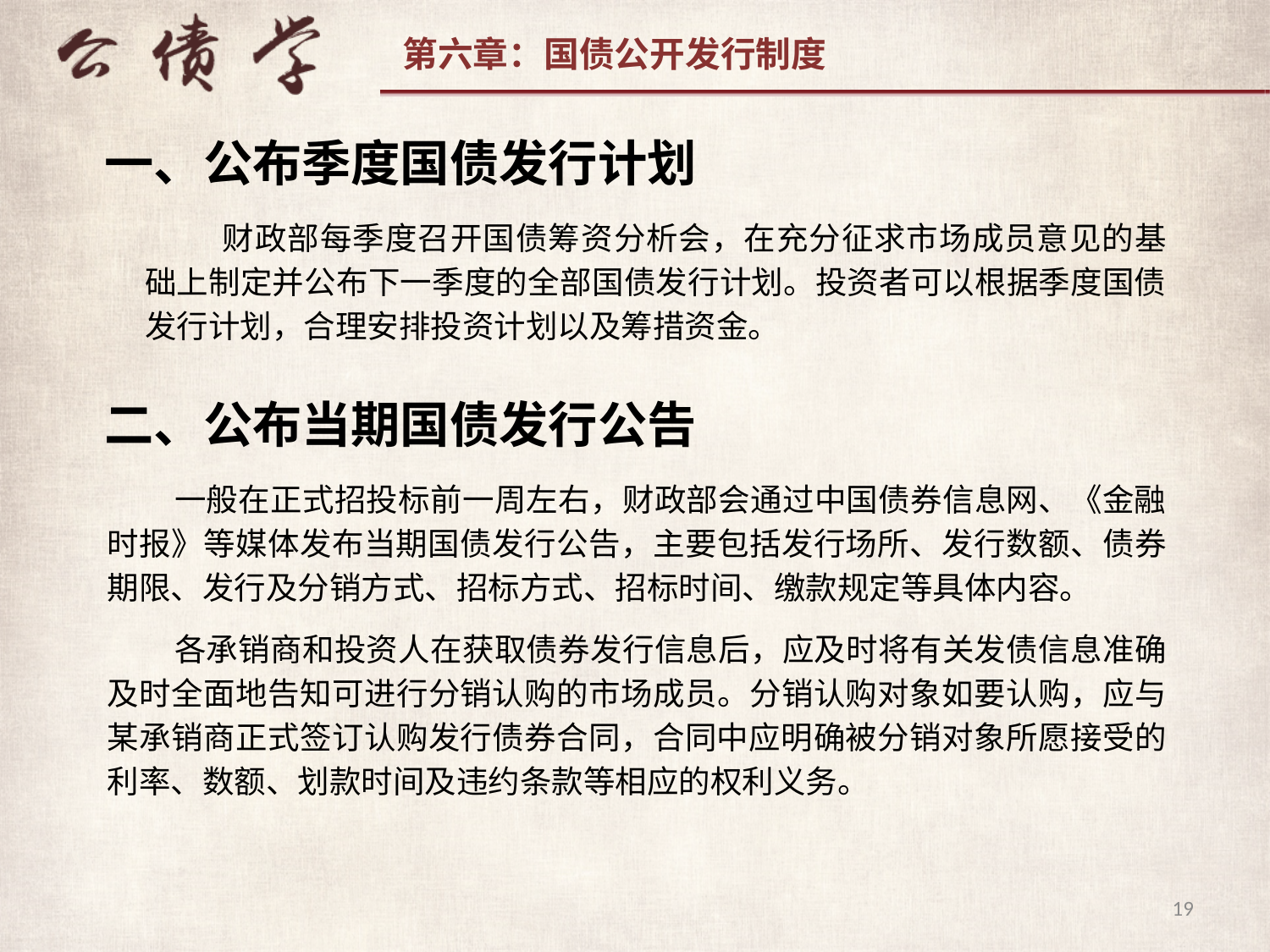

一、公布季度国债发行计划
    财政部每季度召开国债筹资分析会，在充分征求市场成员意见的基础上制定并公布下一季度的全部国债发行计划。投资者可以根据季度国债发行计划，合理安排投资计划以及筹措资金。
二、公布当期国债发行公告
   一般在正式招投标前一周左右，财政部会通过中国债券信息网、《金融时报》等媒体发布当期国债发行公告，主要包括发行场所、发行数额、债券期限、发行及分销方式、招标方式、招标时间、缴款规定等具体内容。
   各承销商和投资人在获取债券发行信息后，应及时将有关发债信息准确及时全面地告知可进行分销认购的市场成员。分销认购对象如要认购，应与某承销商正式签订认购发行债券合同，合同中应明确被分销对象所愿接受的利率、数额、划款时间及违约条款等相应的权利义务。
19